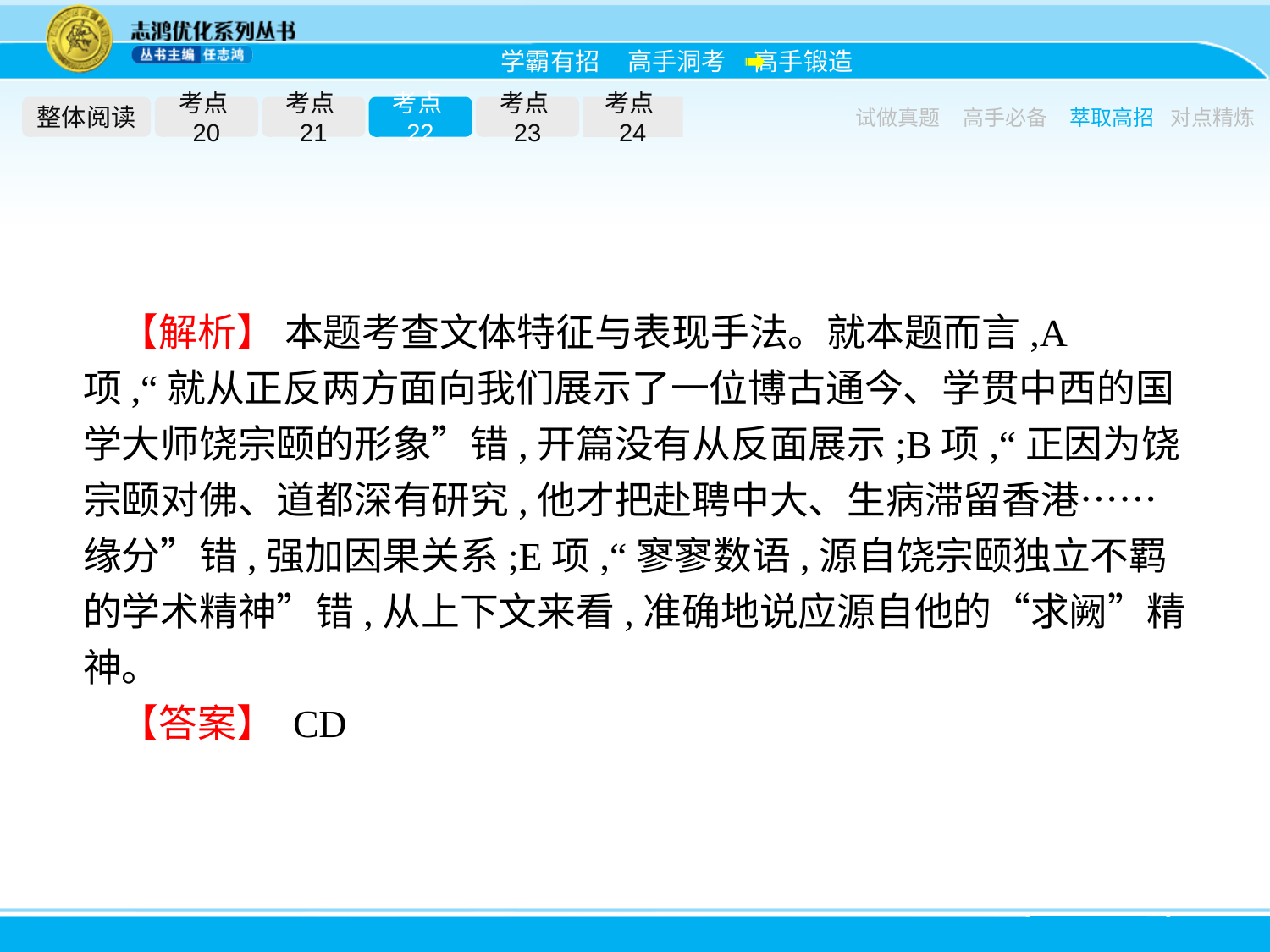

整体阅读
考点20
考点21
考点22
考点23
考点24
试做真题
高手必备
萃取高招
对点精炼
【解析】 本题考查文体特征与表现手法。就本题而言,A项,“就从正反两方面向我们展示了一位博古通今、学贯中西的国学大师饶宗颐的形象”错,开篇没有从反面展示;B项,“正因为饶宗颐对佛、道都深有研究,他才把赴聘中大、生病滞留香港……缘分”错,强加因果关系;E项,“寥寥数语,源自饶宗颐独立不羁的学术精神”错,从上下文来看,准确地说应源自他的“求阙”精神。
【答案】 CD